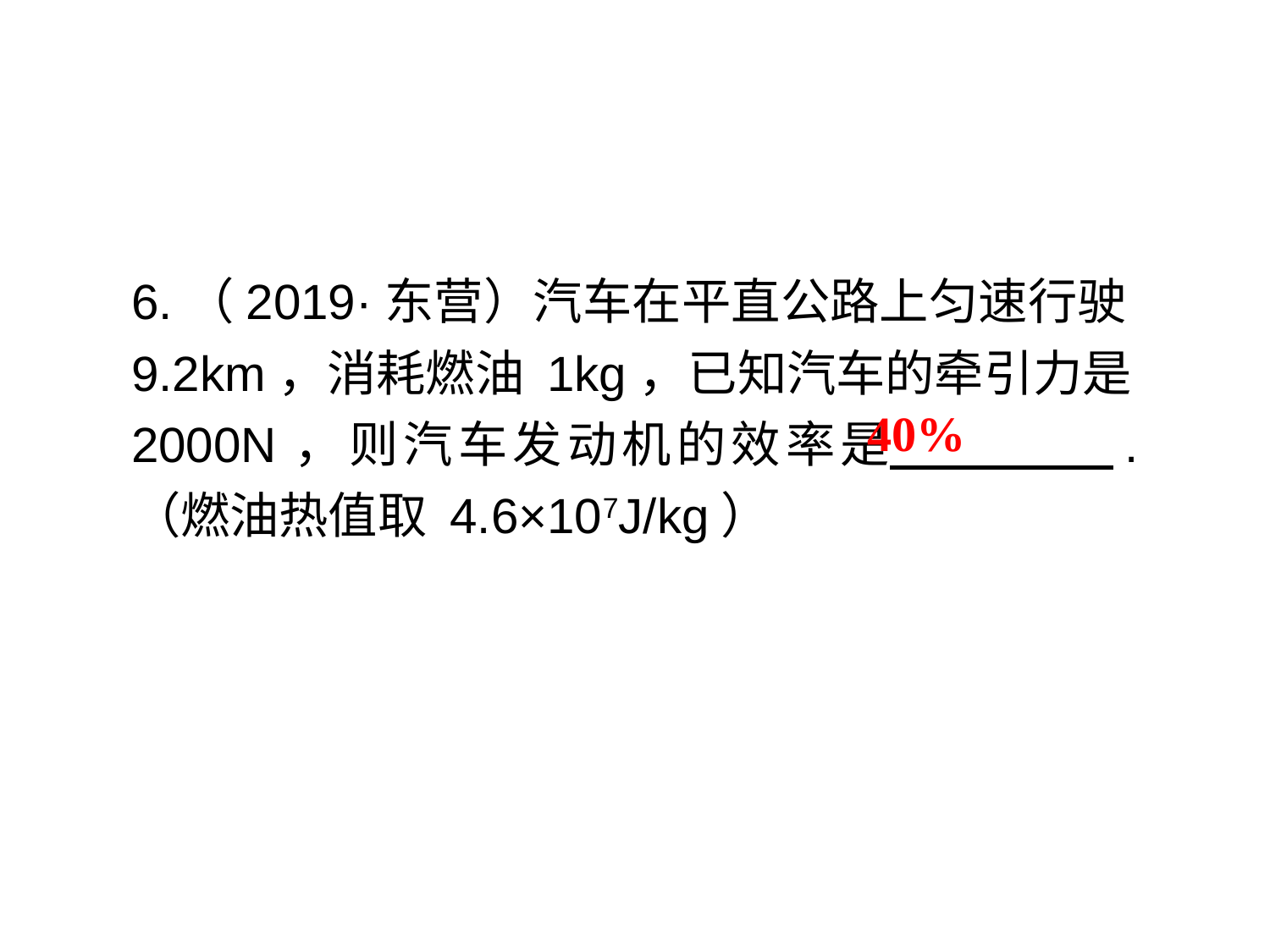

6.（2019·东营）汽车在平直公路上匀速行驶9.2km，消耗燃油 1kg，已知汽车的牵引力是2000N，则汽车发动机的效率是 　         . （燃油热值取 4.6×107J/kg）
40%